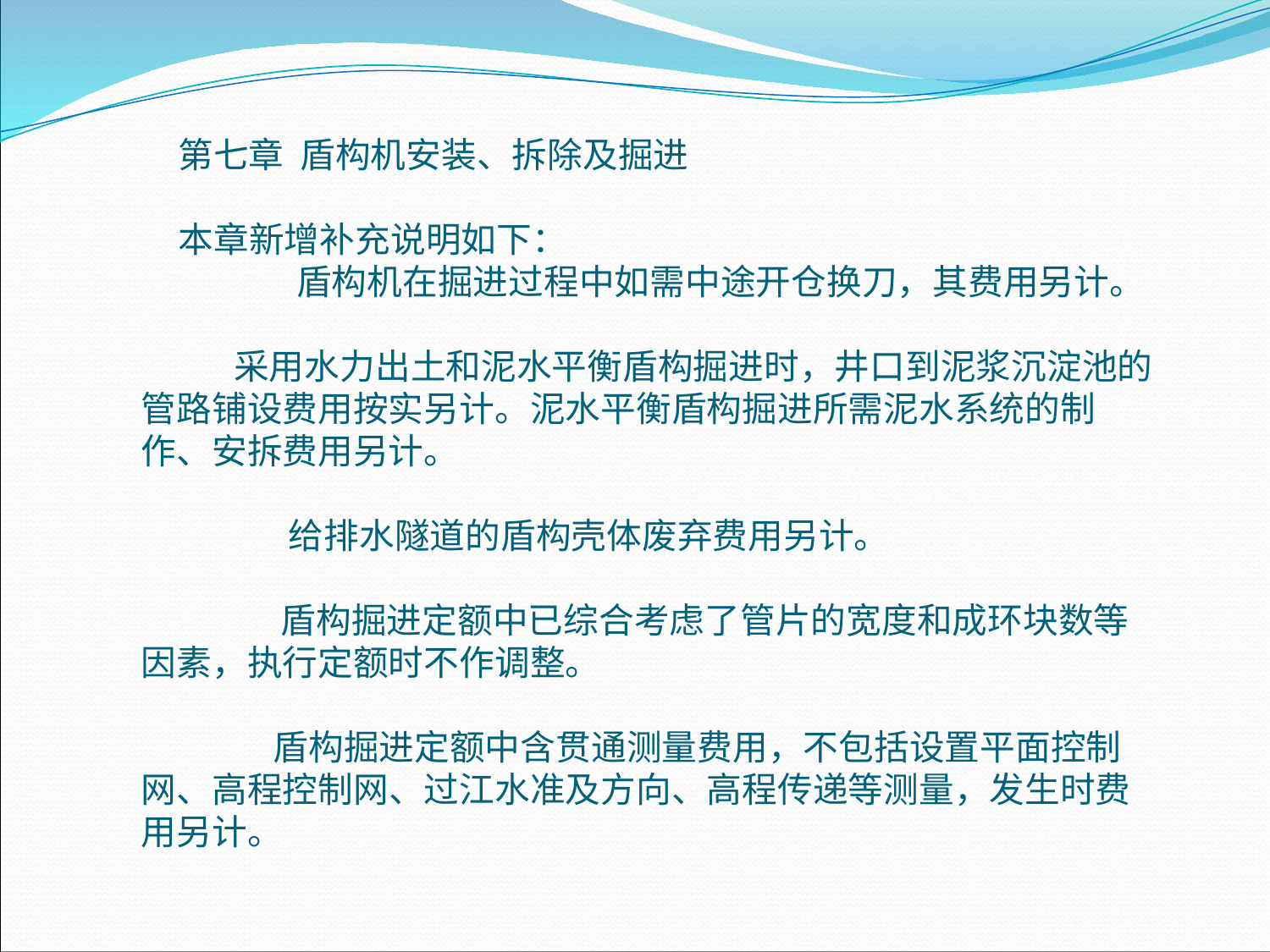

第七章  盾构机安装、拆除及掘进
本章新增补充说明如下：
              盾构机在掘进过程中如需中途开仓换刀，其费用另计。
      采用水力出土和泥水平衡盾构掘进时，井口到泥浆沉淀池的管路铺设费用按实另计。泥水平衡盾构掘进所需泥水系统的制作、安拆费用另计。
             给排水隧道的盾构壳体废弃费用另计。
            盾构掘进定额中已综合考虑了管片的宽度和成环块数等因素，执行定额时不作调整。
           盾构掘进定额中含贯通测量费用，不包括设置平面控制网、高程控制网、过江水准及方向、高程传递等测量，发生时费用另计。
91